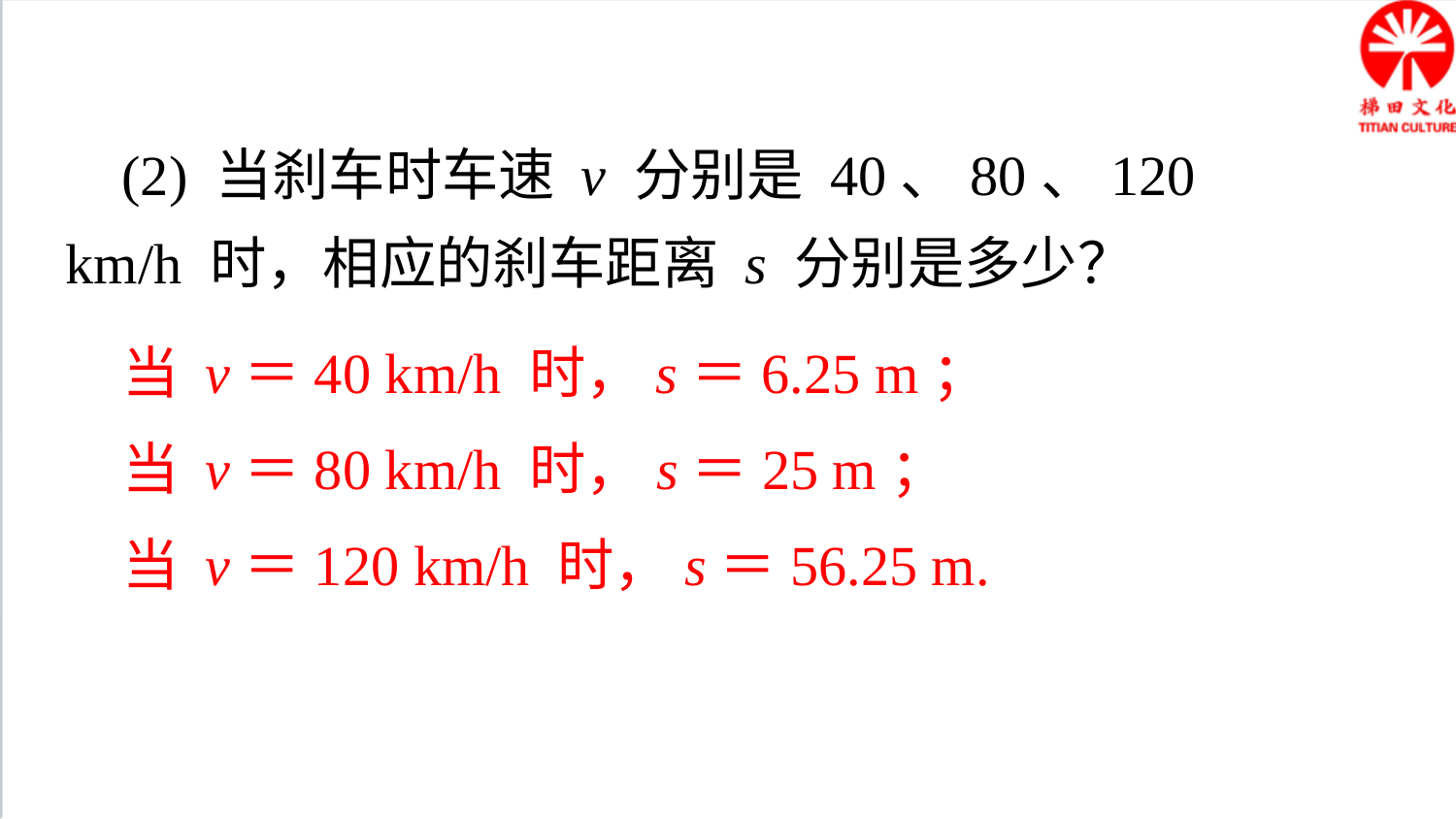

(2) 当刹车时车速 v 分别是 40、80、120 km/h 时，相应的刹车距离 s 分别是多少？
当 v＝40 km/h 时，s＝6.25 m；
当 v＝80 km/h 时，s＝25 m；
当 v＝120 km/h 时，s＝56.25 m.